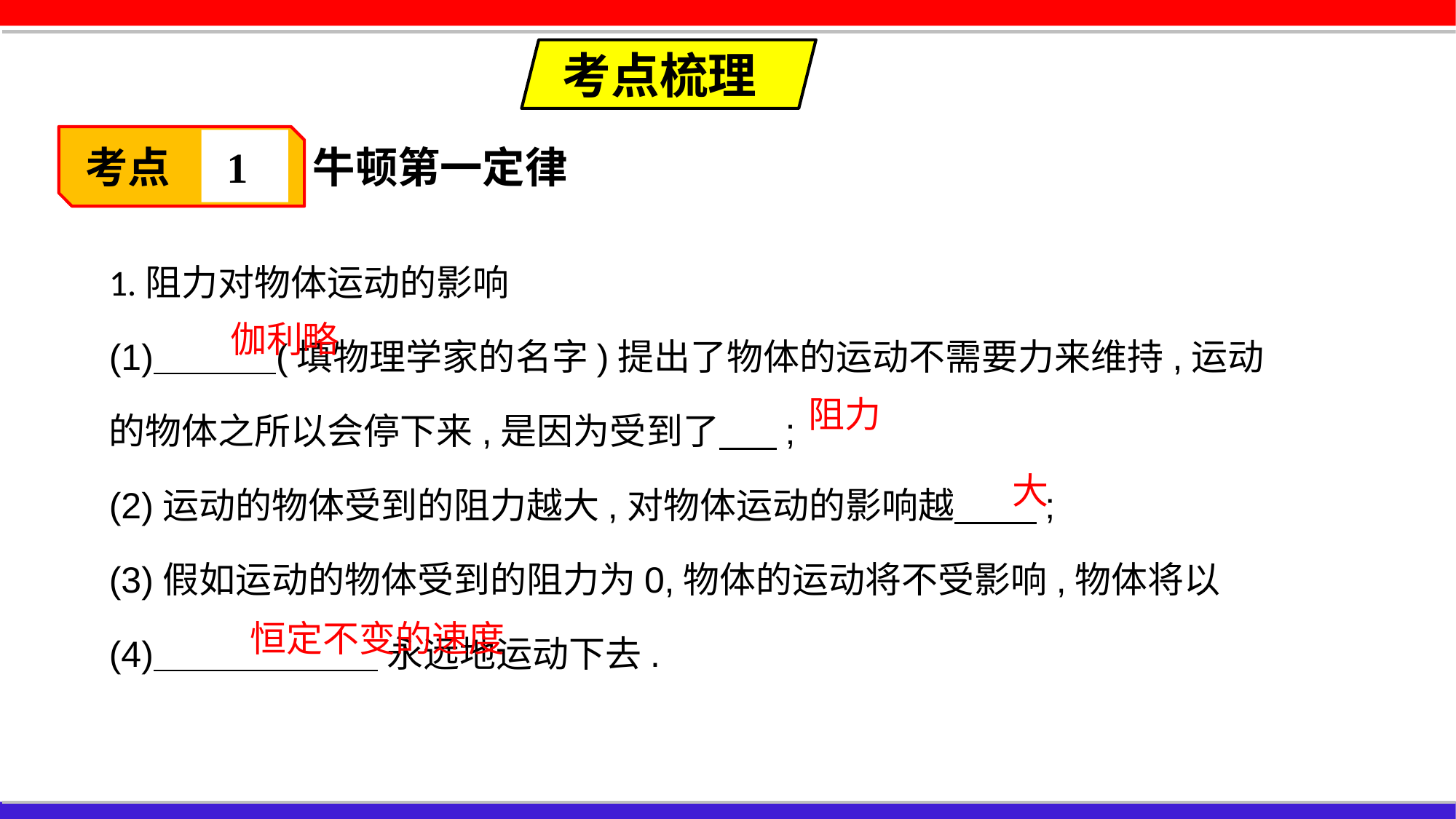

考点梳理

考点
1
牛顿第一定律
1.阻力对物体运动的影响
(1)            (填物理学家的名字)提出了物体的运动不需要力来维持,运动的物体之所以会停下来,是因为受到了       ;
(2)运动的物体受到的阻力越大,对物体运动的影响越          ;
(3)假如运动的物体受到的阻力为0,物体的运动将不受影响,物体将以
(4)                      永远地运动下去.
伽利略
阻力
大
恒定不变的速度